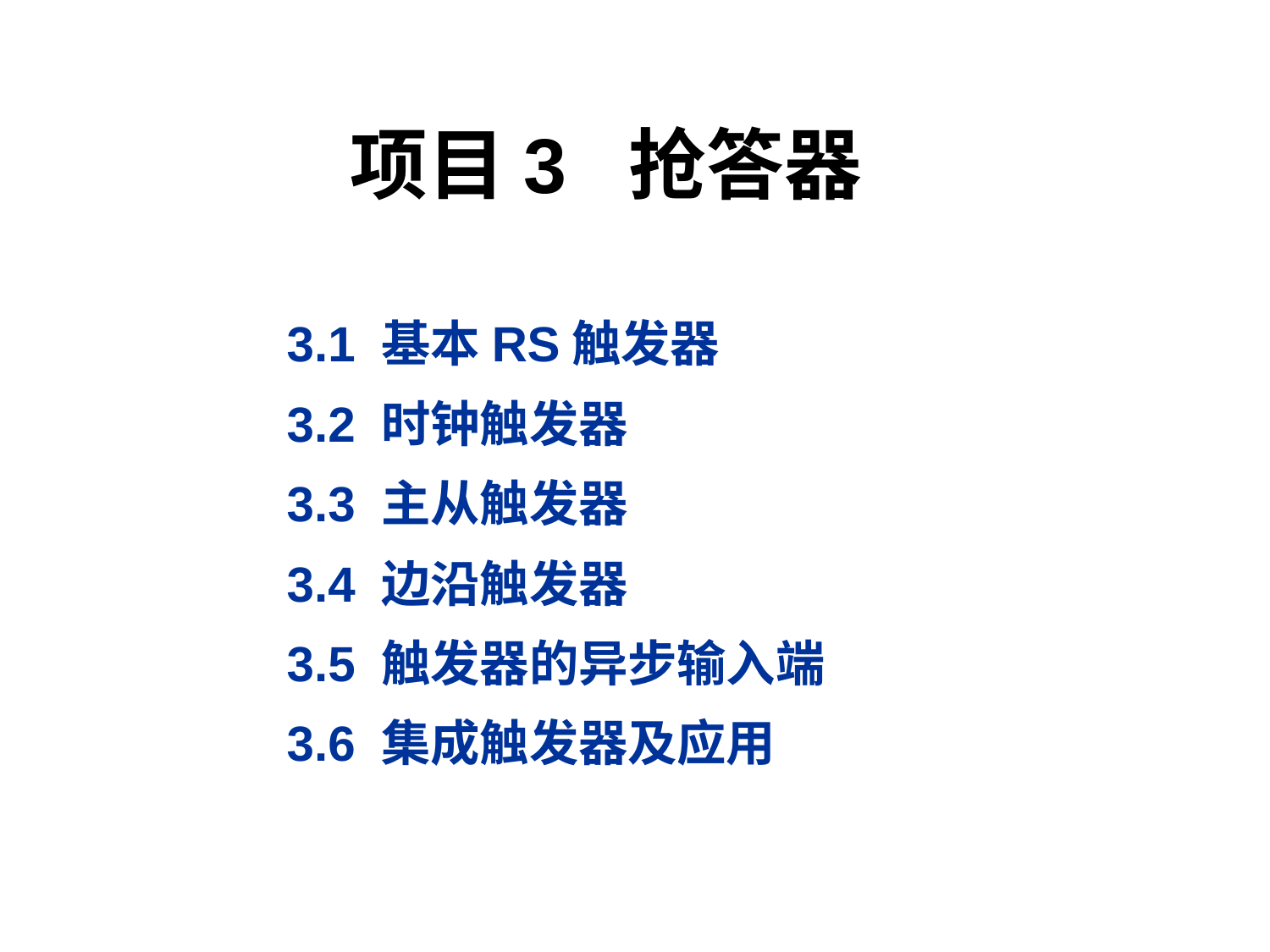

# 项目3  抢答器
3.1 基本RS触发器
3.2 时钟触发器
3.3 主从触发器
3.4 边沿触发器
3.5 触发器的异步输入端
3.6 集成触发器及应用